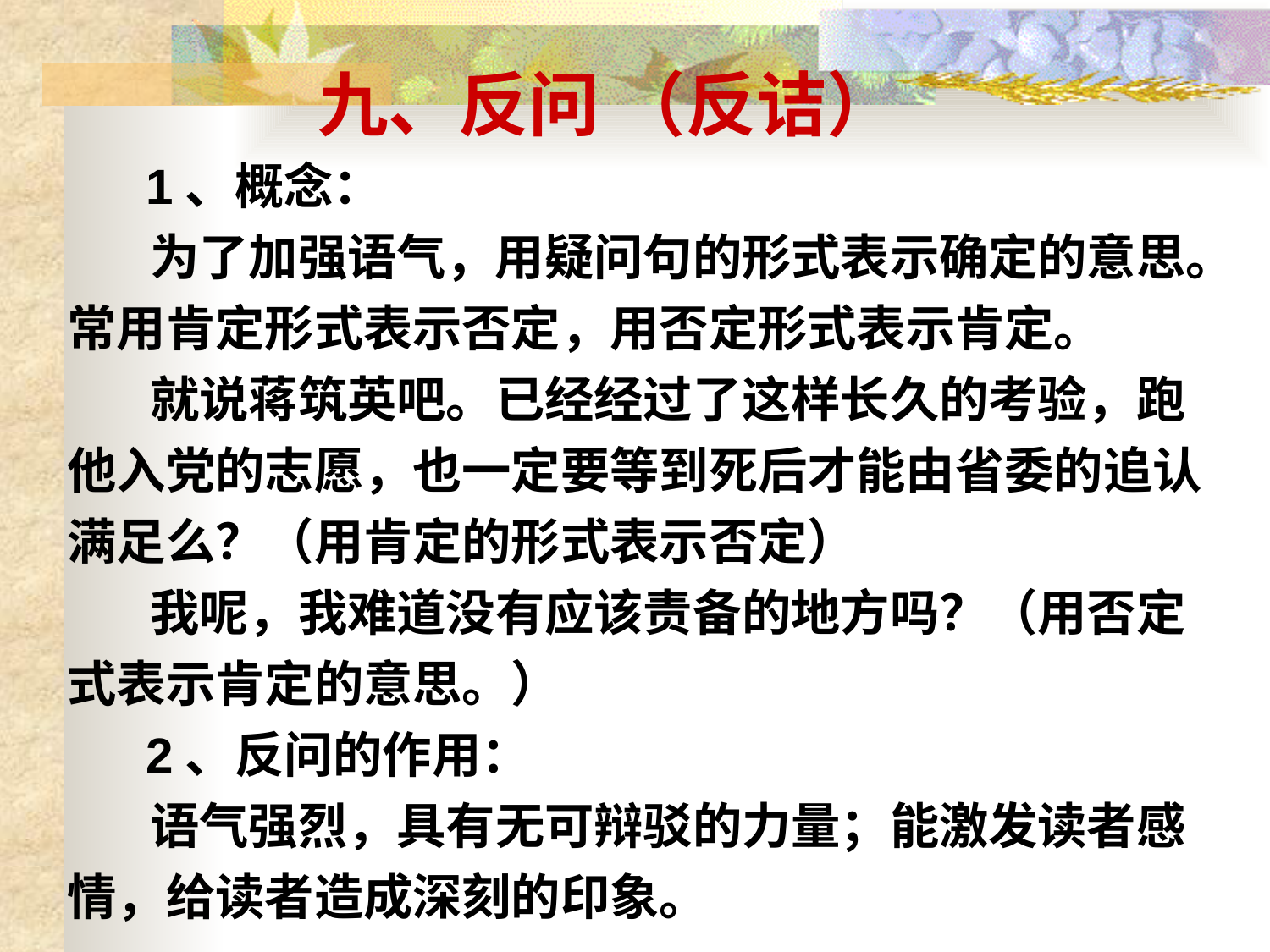

# 九、反问 （反诘）
   1、概念：
   为了加强语气，用疑问句的形式表示确定的意思。常用肯定形式表示否定，用否定形式表示肯定。
   就说蒋筑英吧。已经经过了这样长久的考验，跑他入党的志愿，也一定要等到死后才能由省委的追认满足么？（用肯定的形式表示否定）
   我呢，我难道没有应该责备的地方吗？（用否定式表示肯定的意思。）
   2、反问的作用：
   语气强烈，具有无可辩驳的力量；能激发读者感情，给读者造成深刻的印象。